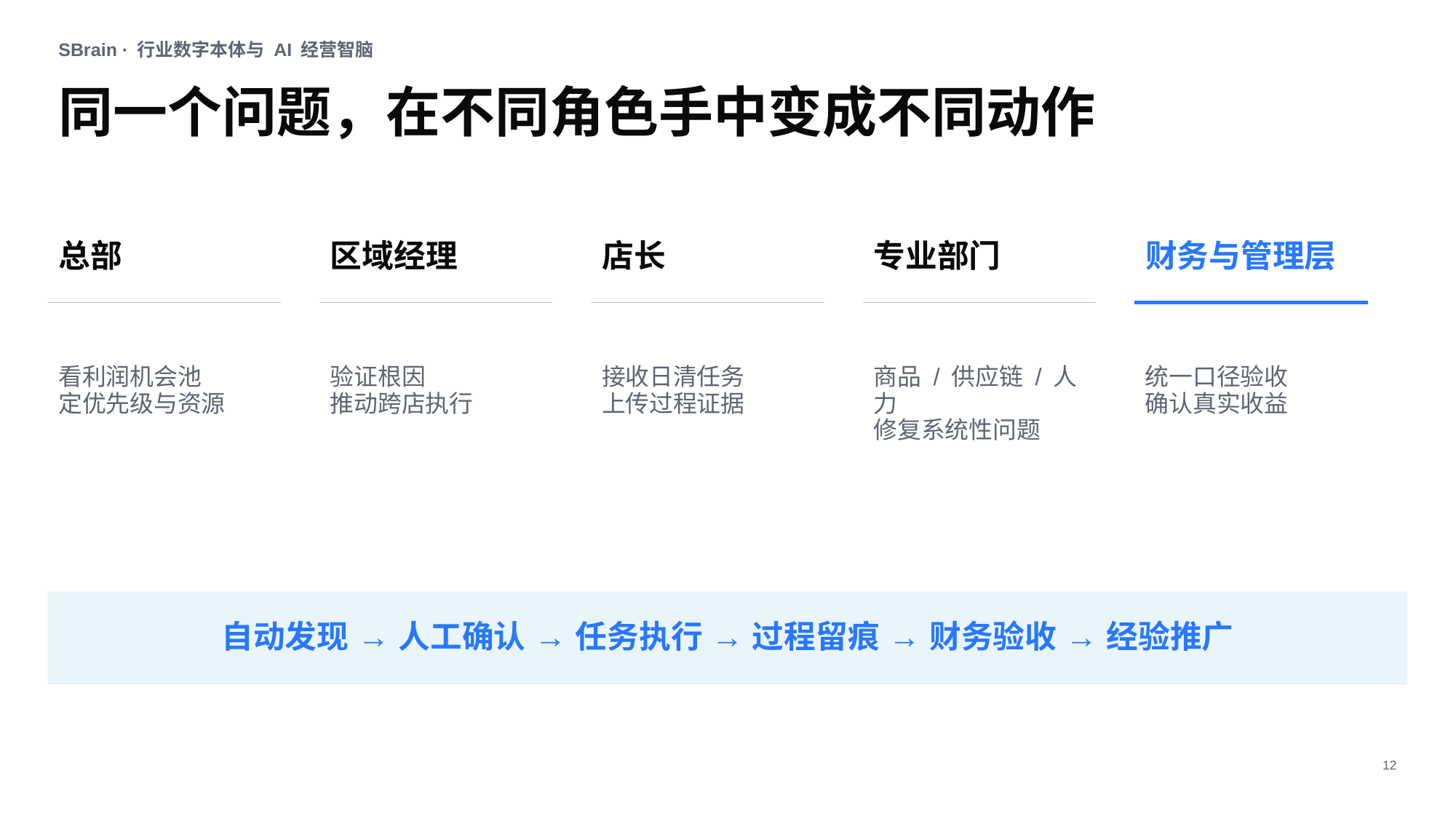

SBrain · 行业数字本体与 AI 经营智脑
同一个问题，在不同角色手中变成不同动作
总部
区域经理
店长
专业部门
财务与管理层
看利润机会池
定优先级与资源
验证根因
推动跨店执行
接收日清任务
上传过程证据
商品 / 供应链 / 人力
修复系统性问题
统一口径验收
确认真实收益

自动发现 → 人工确认 → 任务执行 → 过程留痕 → 财务验收 → 经验推广
12